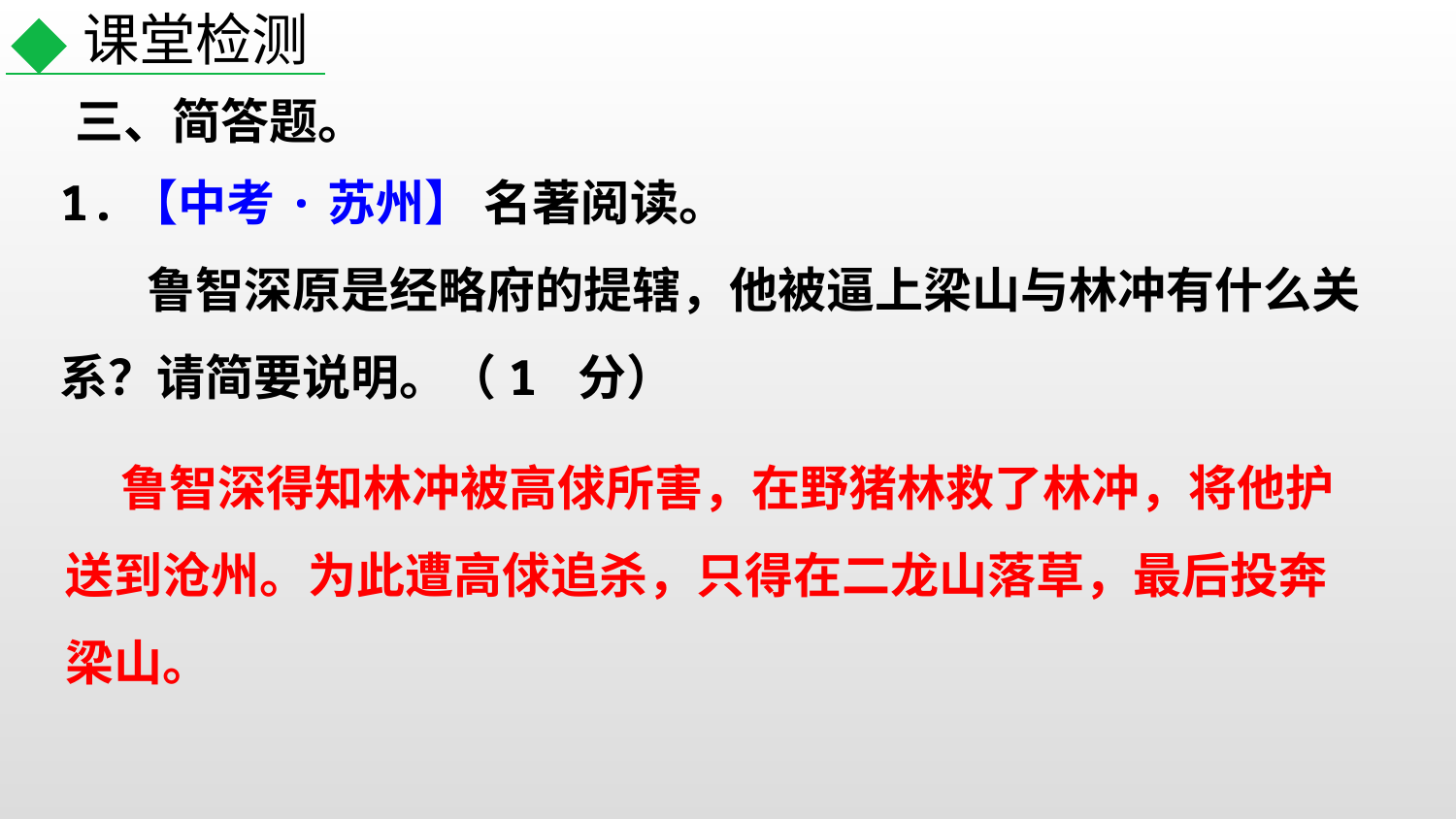

课堂检测

三、简答题。
1.【中考·苏州】 名著阅读。
        鲁智深原是经略府的提辖，他被逼上梁山与林冲有什么关系？请简要说明。（1 分）
    鲁智深得知林冲被高俅所害，在野猪林救了林冲，将他护送到沧州。为此遭高俅追杀，只得在二龙山落草，最后投奔梁山。